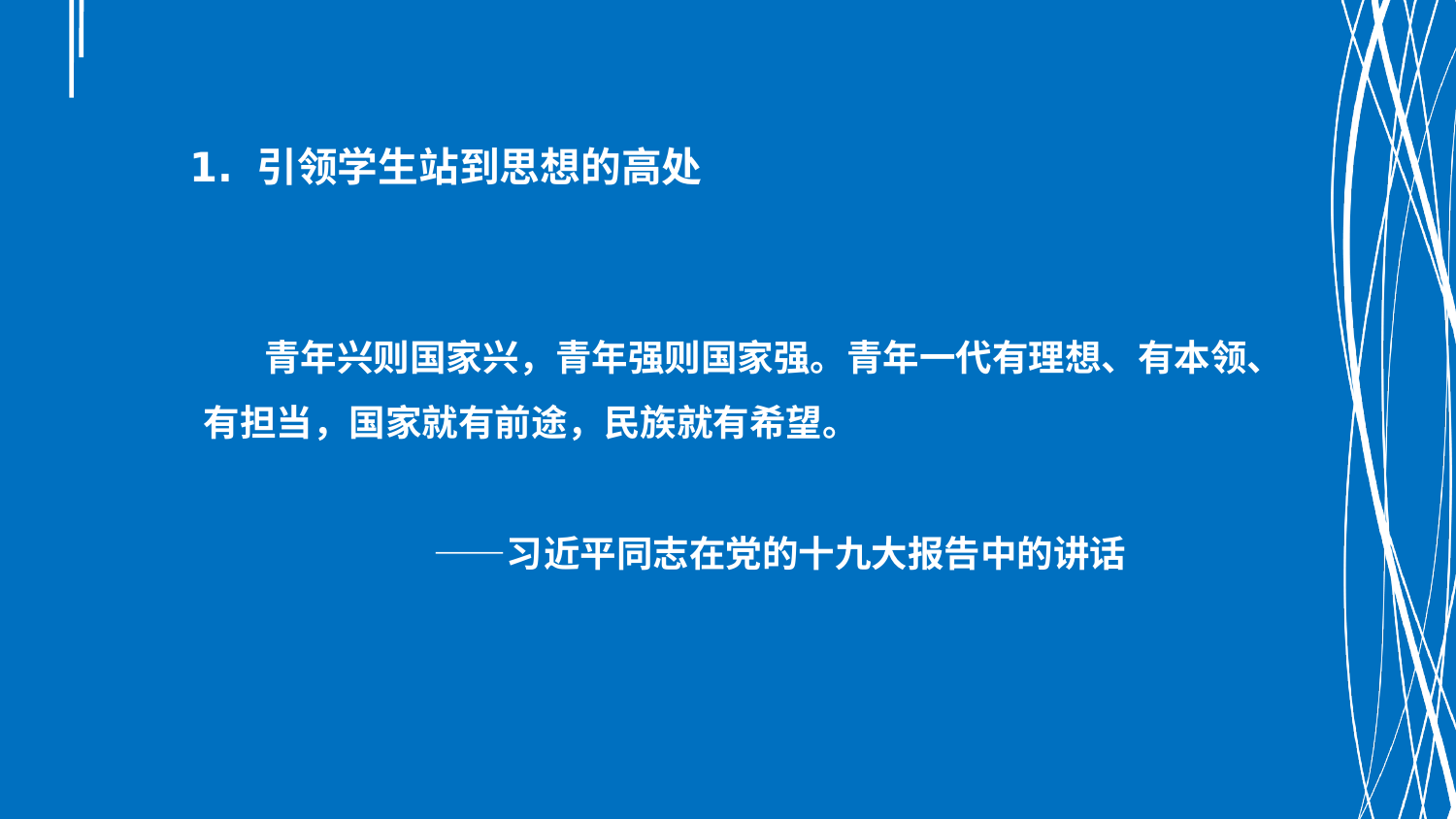

1. 引领学生站到思想的高处
# 青年兴则国家兴，青年强则国家强。青年一代有理想、有本领、有担当，国家就有前途，民族就有希望。 ——习近平同志在党的十九大报告中的讲话